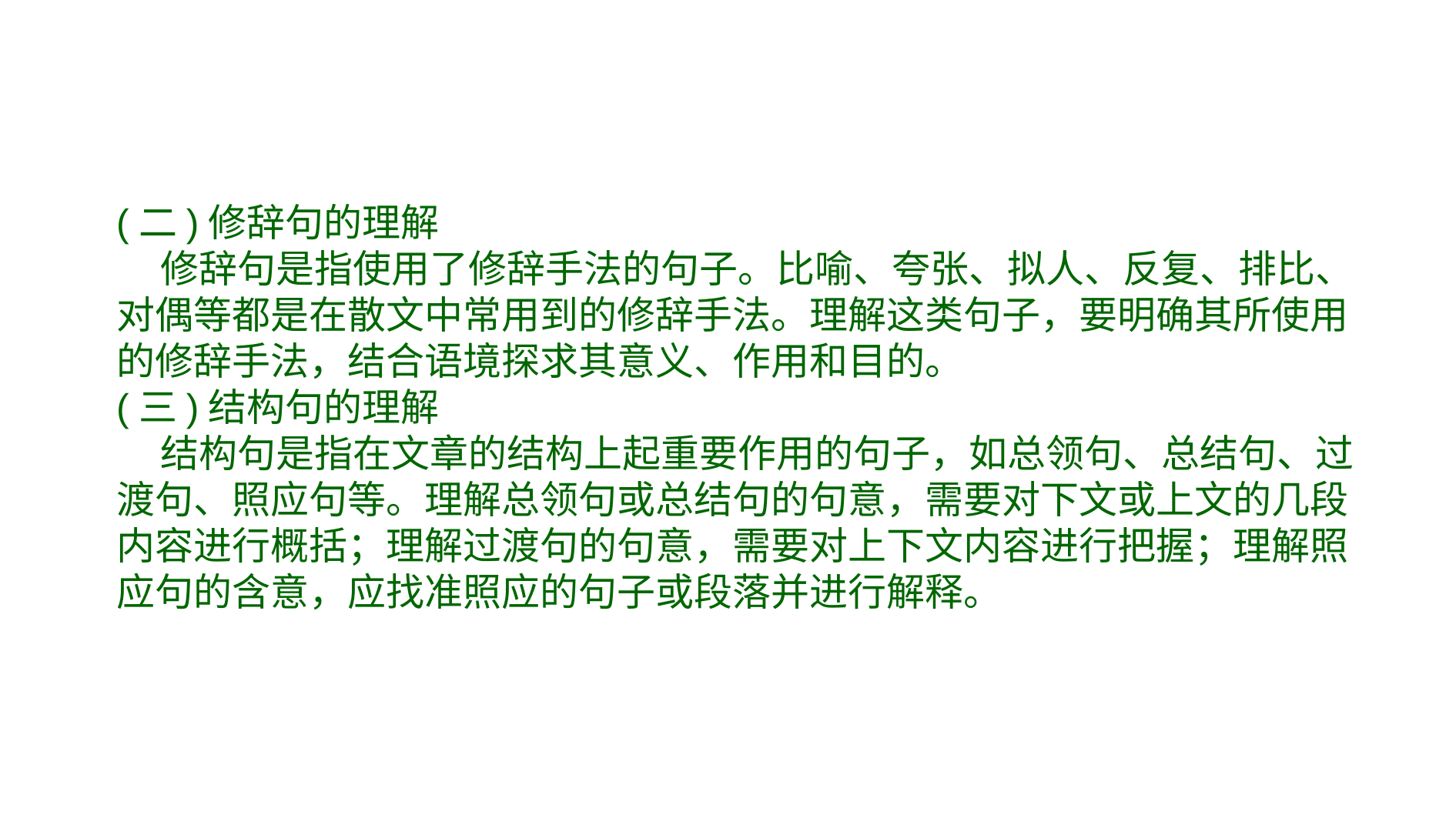

(二)修辞句的理解
    修辞句是指使用了修辞手法的句子。比喻、夸张、拟人、反复、排比、对偶等都是在散文中常用到的修辞手法。理解这类句子，要明确其所使用的修辞手法，结合语境探求其意义、作用和目的。
(三)结构句的理解
    结构句是指在文章的结构上起重要作用的句子，如总领句、总结句、过渡句、照应句等。理解总领句或总结句的句意，需要对下文或上文的几段内容进行概括；理解过渡句的句意，需要对上下文内容进行把握；理解照应句的含意，应找准照应的句子或段落并进行解释。